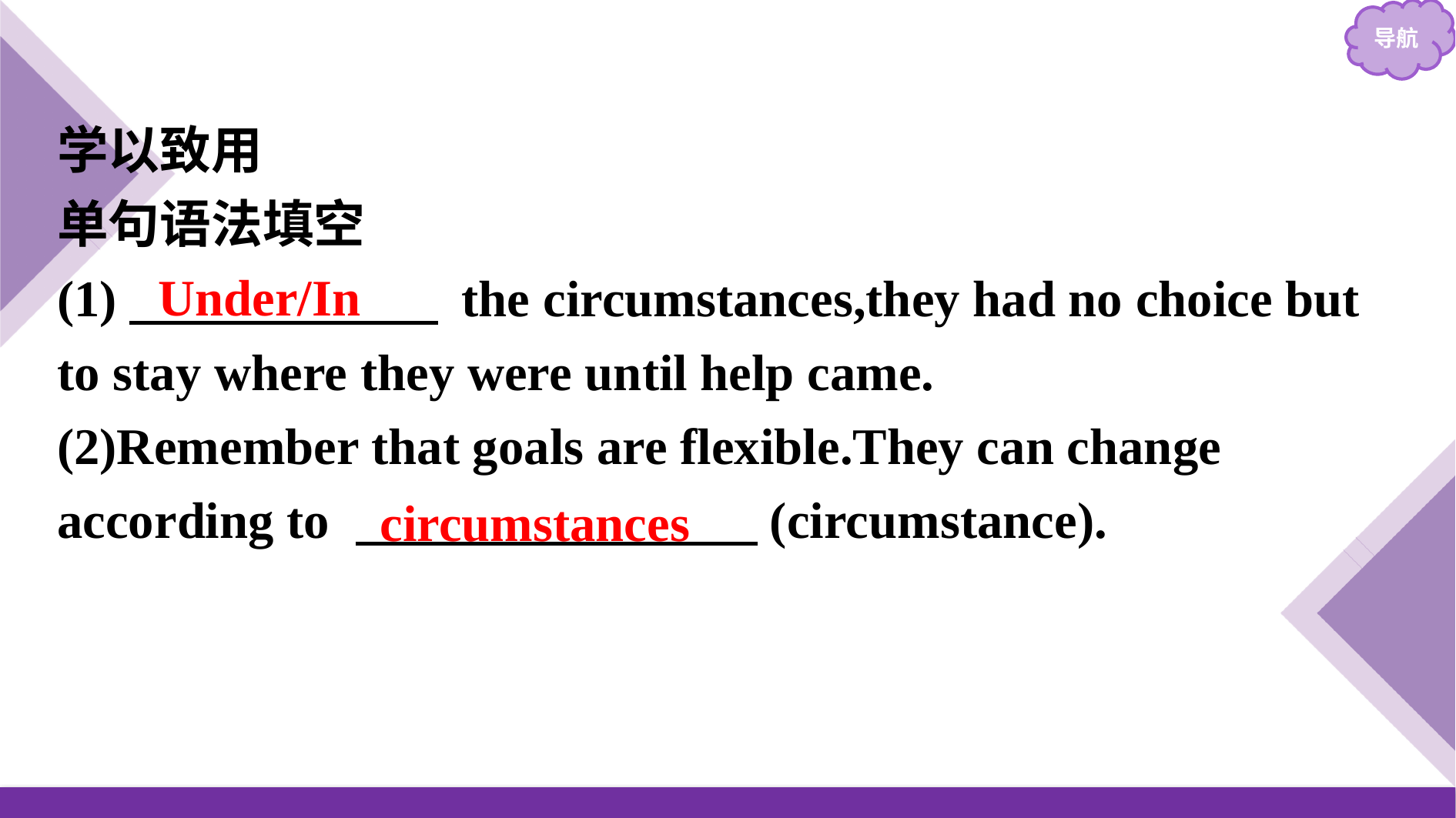

学以致用
单句语法填空
(1)　　　　　　 the circumstances,they had no choice but to stay where they were until help came.
(2)Remember that goals are flexible.They can change according to 　　　　        　　(circumstance).
Under/In
circumstances